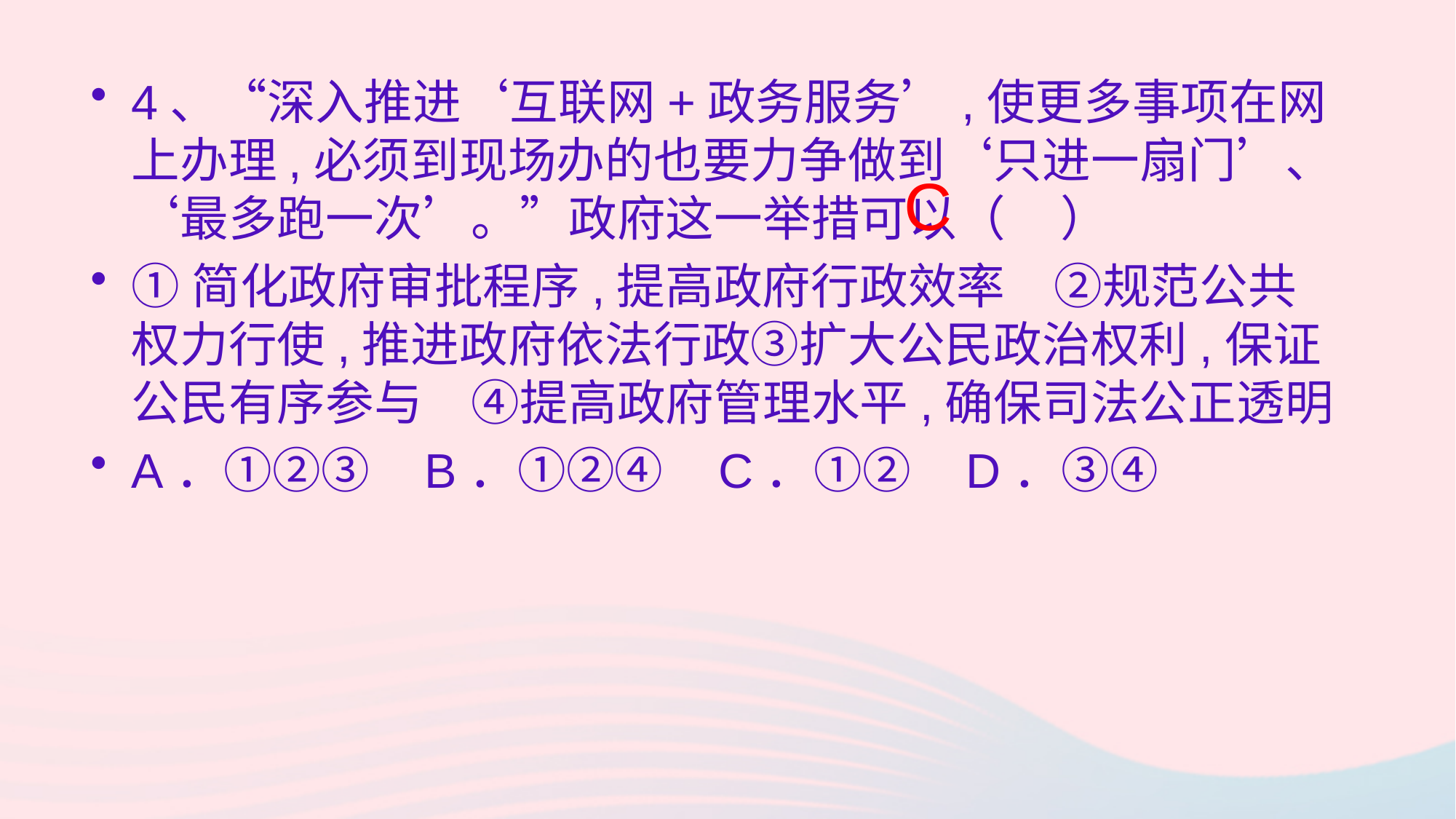

4、“深入推进‘互联网+政务服务’,使更多事项在网上办理,必须到现场办的也要力争做到‘只进一扇门’、‘最多跑一次’。”政府这一举措可以（     ）
①简化政府审批程序,提高政府行政效率　②规范公共权力行使,推进政府依法行政③扩大公民政治权利,保证公民有序参与　④提高政府管理水平,确保司法公正透明
A．①②③    B．①②④    C．①②    D．③④
C